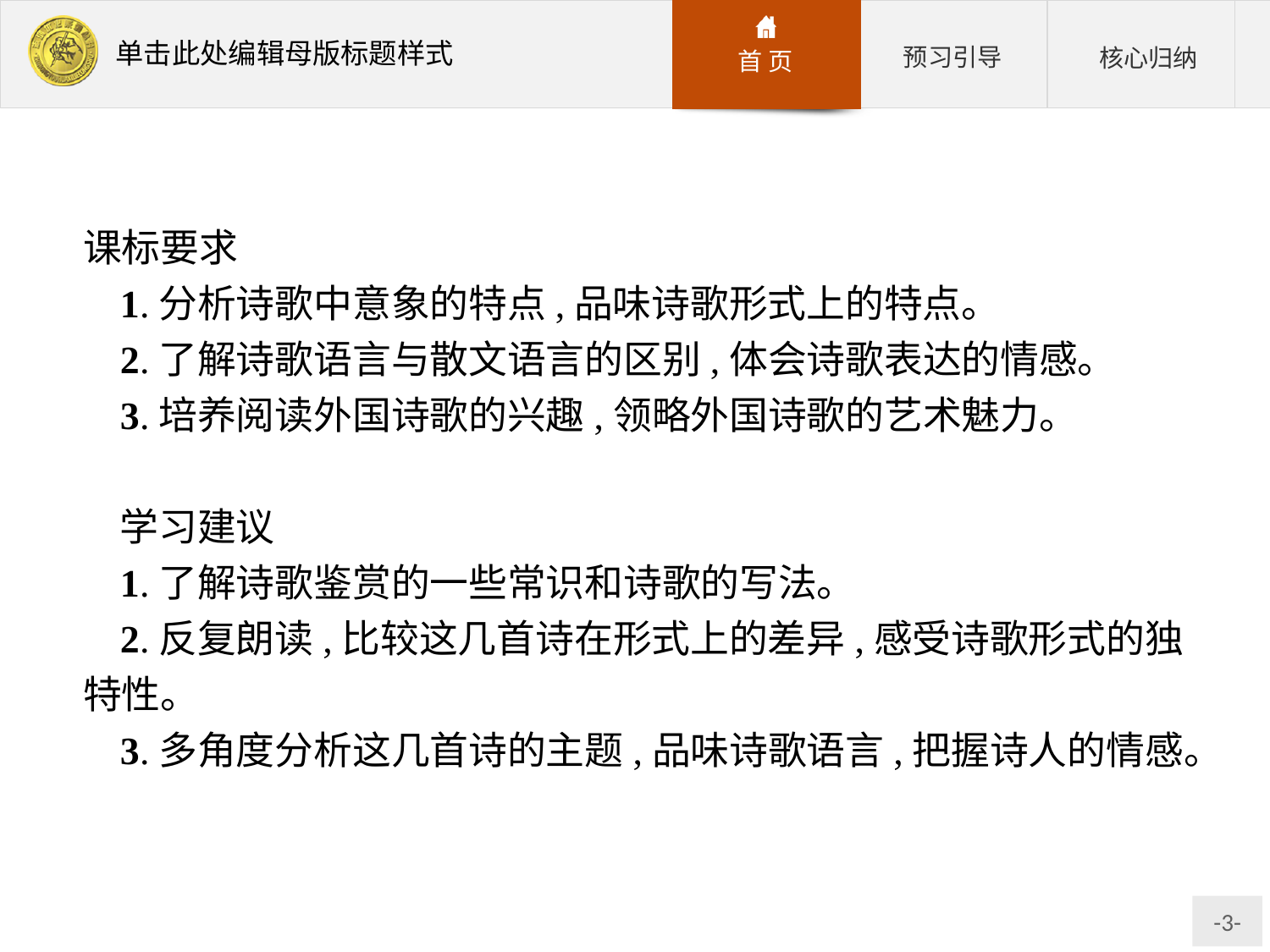

课标要求
1.分析诗歌中意象的特点,品味诗歌形式上的特点。
2.了解诗歌语言与散文语言的区别,体会诗歌表达的情感。
3.培养阅读外国诗歌的兴趣,领略外国诗歌的艺术魅力。

学习建议
1.了解诗歌鉴赏的一些常识和诗歌的写法。
2.反复朗读,比较这几首诗在形式上的差异,感受诗歌形式的独特性。
3.多角度分析这几首诗的主题,品味诗歌语言,把握诗人的情感。